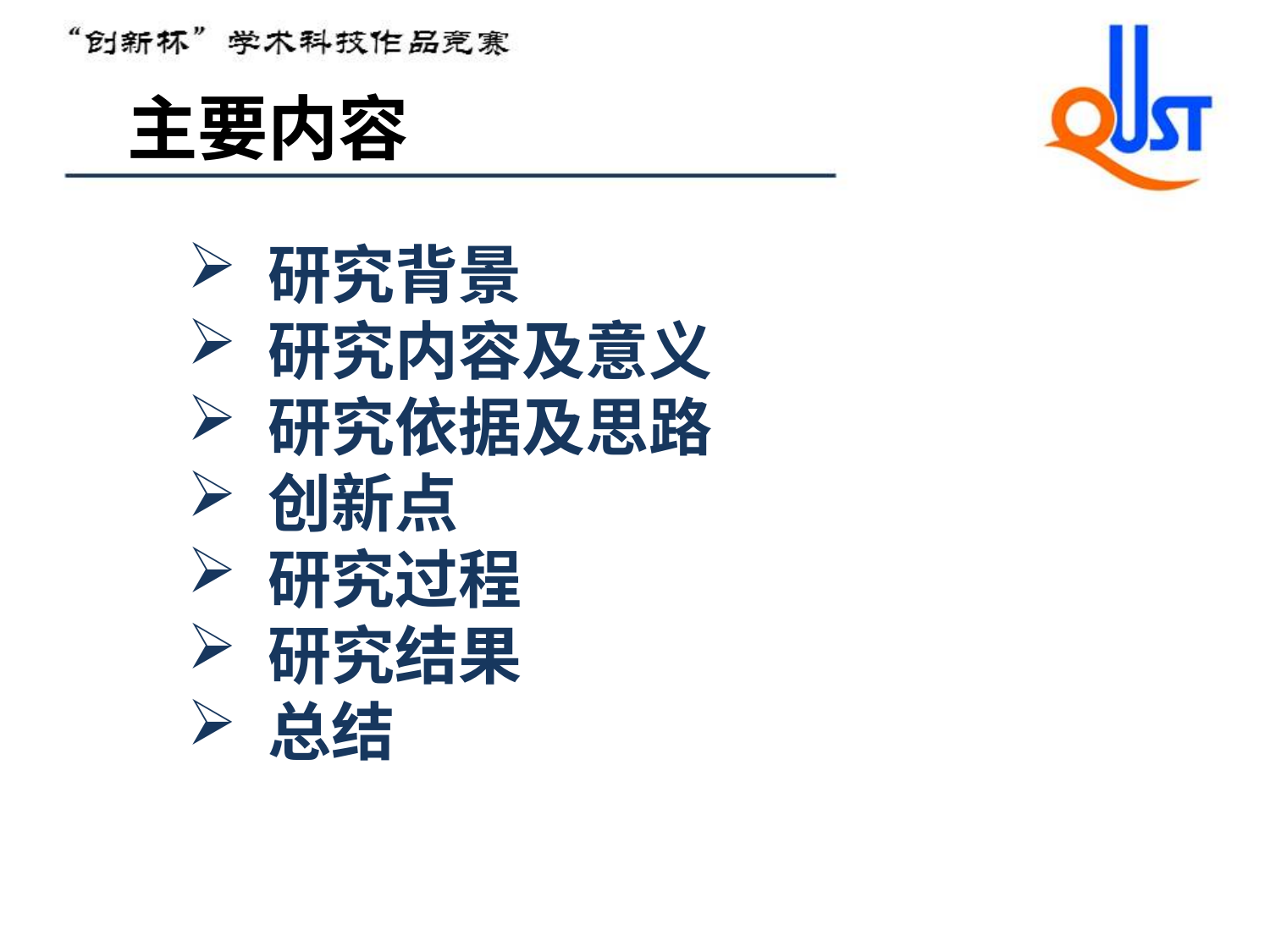

主要内容
 研究背景
 研究内容及意义
 研究依据及思路
 创新点
 研究过程
 研究结果
 总结